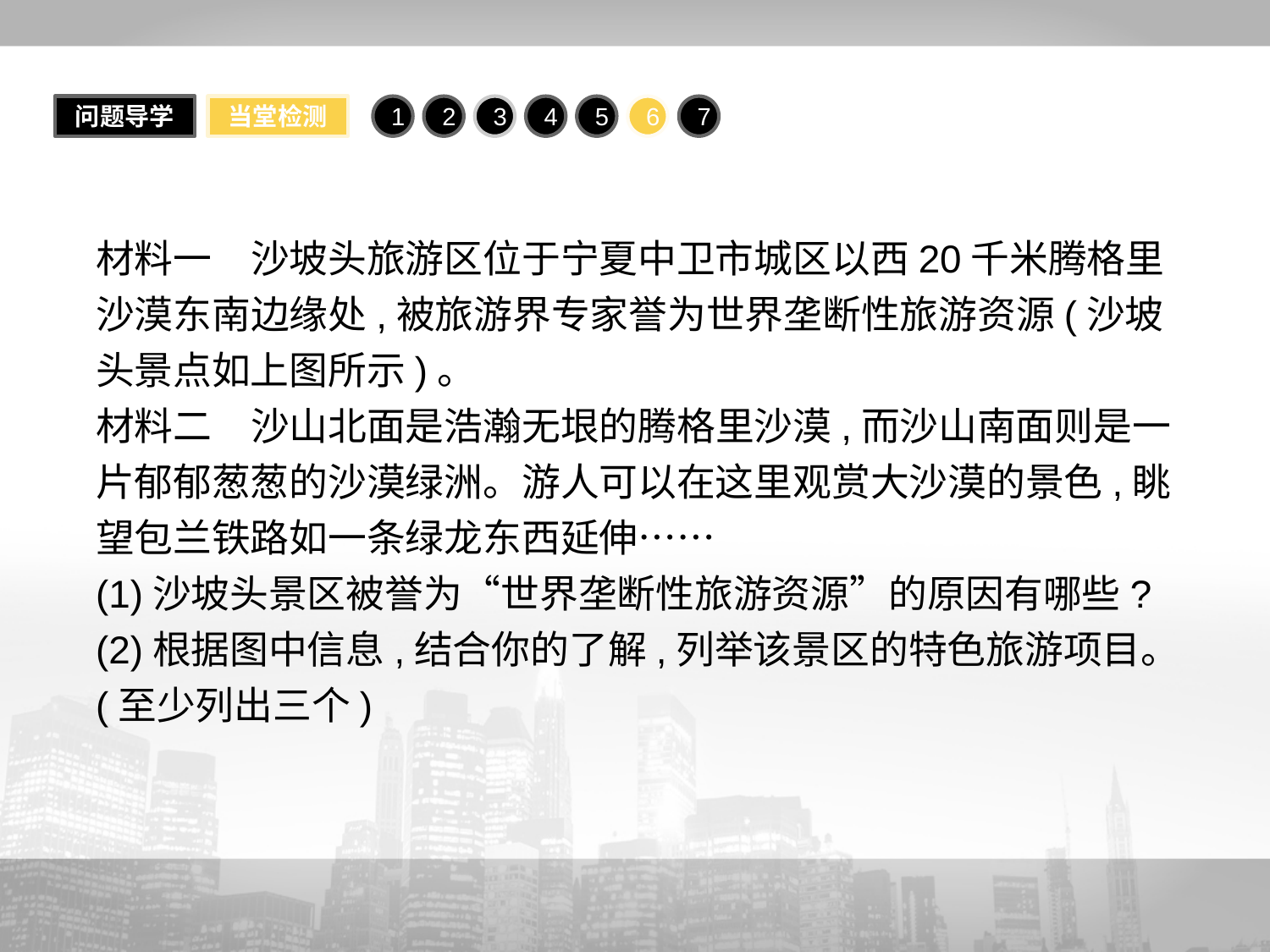

问题导学
当堂检测
1
2
3
4
5
6
7
材料一　沙坡头旅游区位于宁夏中卫市城区以西20千米腾格里沙漠东南边缘处,被旅游界专家誉为世界垄断性旅游资源(沙坡头景点如上图所示)。
材料二　沙山北面是浩瀚无垠的腾格里沙漠,而沙山南面则是一片郁郁葱葱的沙漠绿洲。游人可以在这里观赏大沙漠的景色,眺望包兰铁路如一条绿龙东西延伸……
(1)沙坡头景区被誉为“世界垄断性旅游资源”的原因有哪些?
(2)根据图中信息,结合你的了解,列举该景区的特色旅游项目。(至少列出三个)